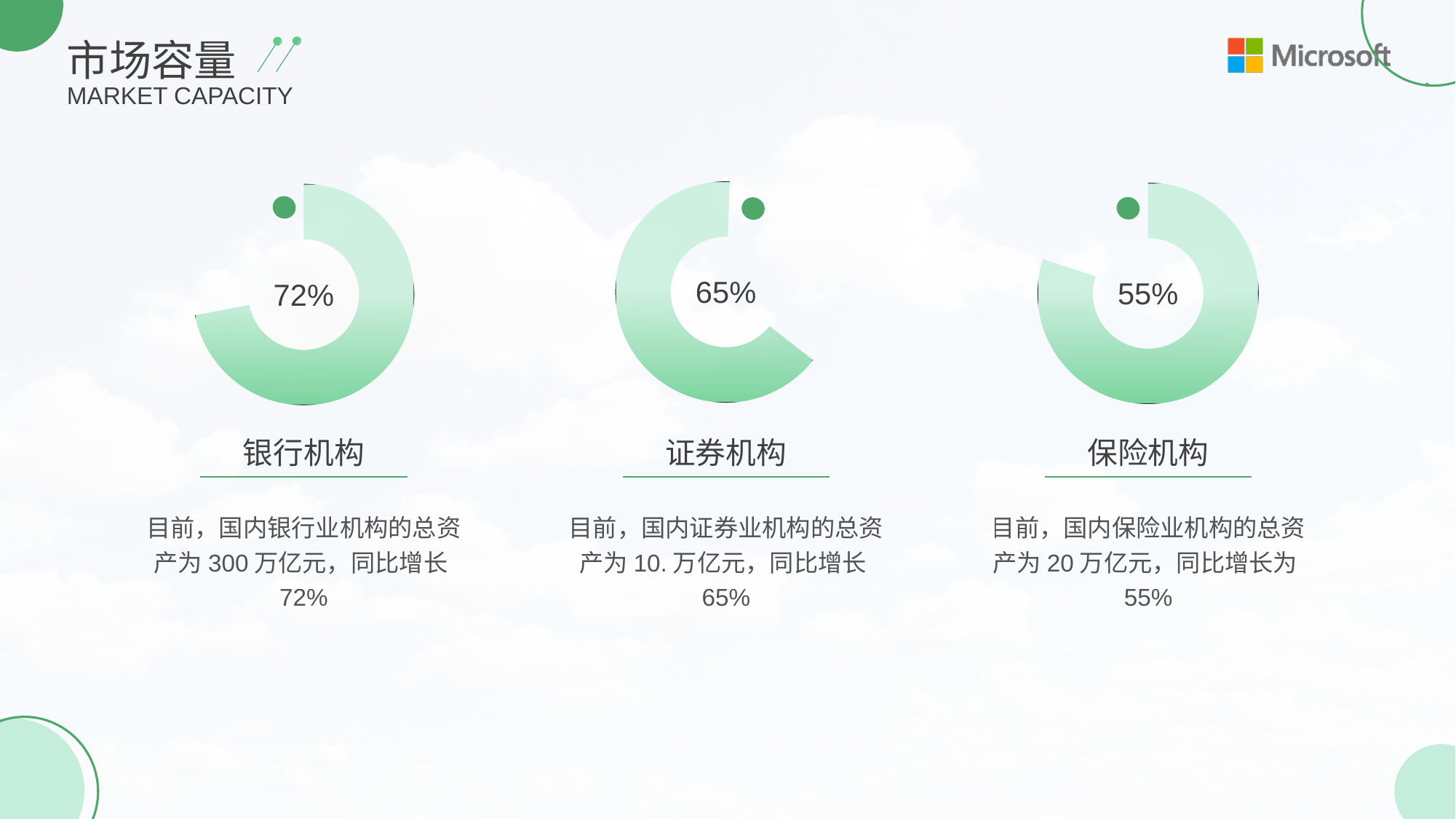

市场容量
MARKET CAPACITY

### Chart

| Category | 销售额 |
|---|---|
| 本年度 | 0.65 |
| 上一年度 | 0.35 |

### Chart

| Category | 销售额 |
|---|---|
| 本年度度 | 0.8 |
| 上一年度 | 0.2 |
| 第三季度 | 0.0 |
| 第四季度 | 0.0 |

### Chart

| Category | 销售额 |
|---|---|
| 本年度 | 0.72 |
| 上一年度 | 0.28 |
65%
55%
72%
银行机构
证券机构
保险机构
目前，国内证券业机构的总资产为10.万亿元，同比增长65%

目前，国内银行业机构的总资产为300万亿元，同比增长72%
目前，国内保险业机构的总资产为20万亿元，同比增长为55%